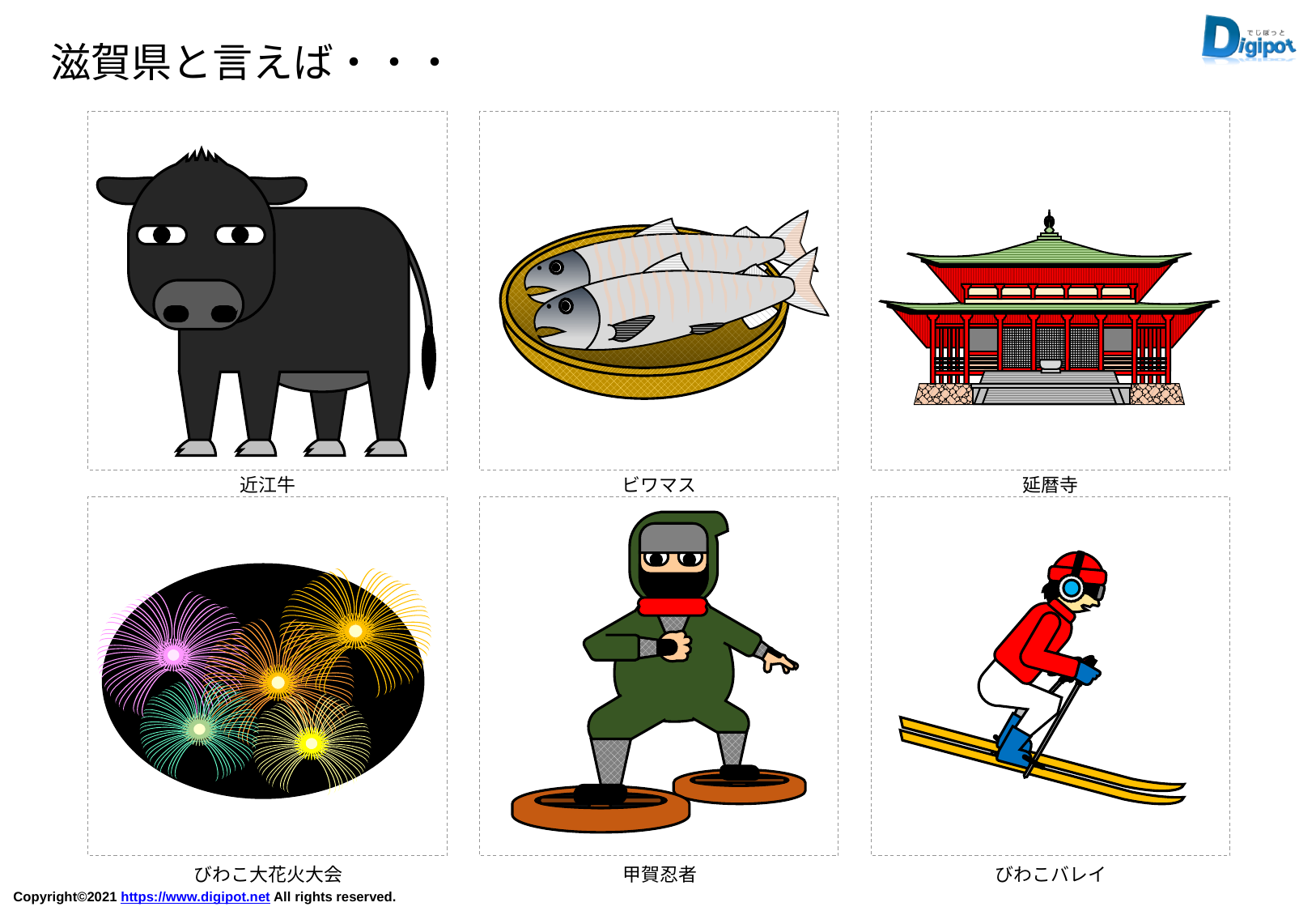

滋賀県と言えば・・・

近江牛
ビワマス
延暦寺

びわこ大花火大会
甲賀忍者
びわこバレイ